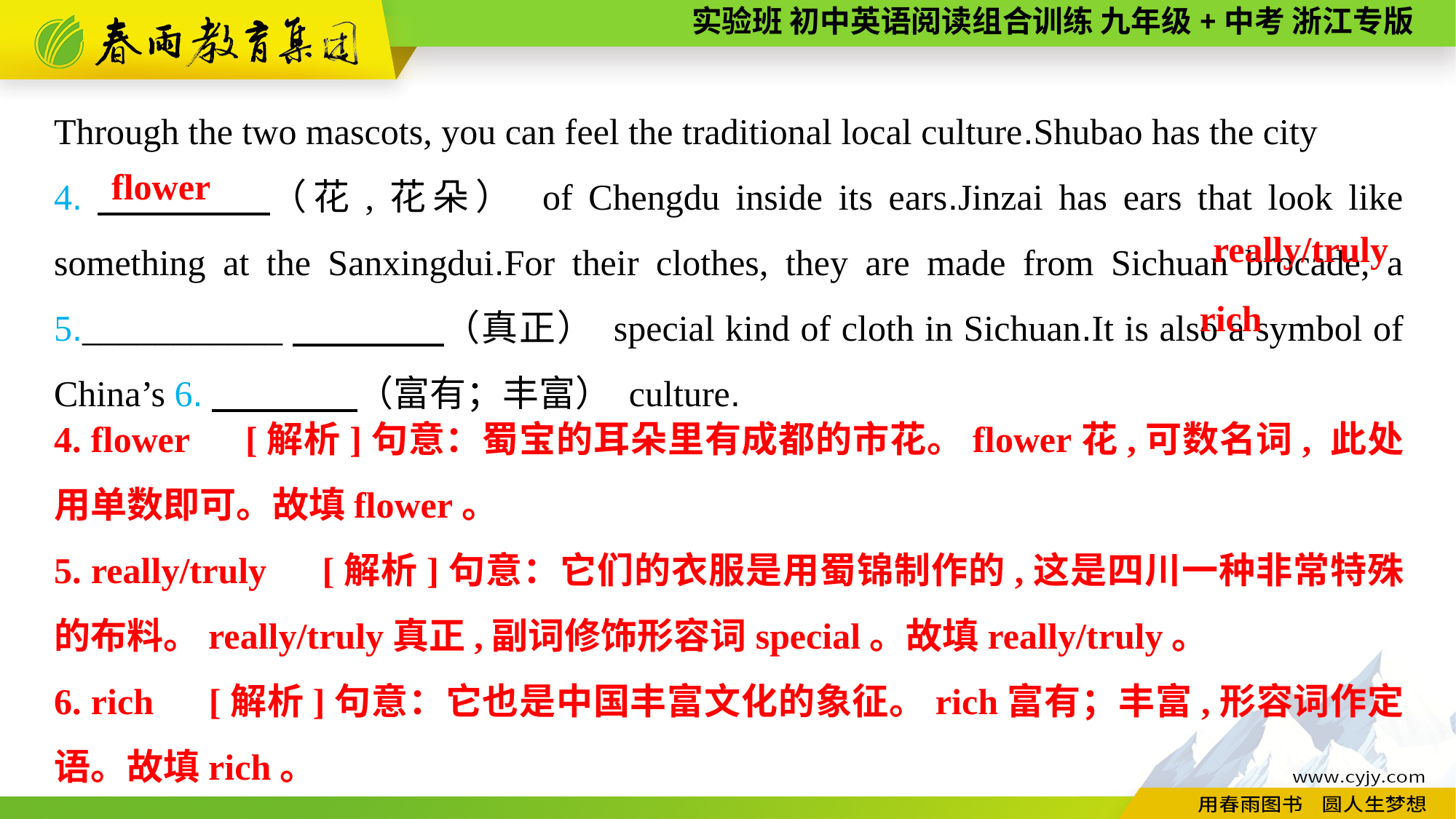

Through the two mascots, you can feel the traditional local culture.Shubao has the city
4.　　　　（花,花朵） of Chengdu inside its ears.Jinzai has ears that look like something at the Sanxingdui.For their clothes, they are made from Sichuan brocade, a 5.___________　　　　（真正） special kind of cloth in Sichuan.It is also a symbol of China’s 6.　　　　（富有；丰富） culture.
flower
 really/truly
rich
4. flower　[解析]句意：蜀宝的耳朵里有成都的市花。flower花,可数名词, 此处用单数即可。故填flower。
5. really/truly　[解析]句意：它们的衣服是用蜀锦制作的,这是四川一种非常特殊的布料。really/truly真正,副词修饰形容词special。故填really/truly。
6. rich　[解析]句意：它也是中国丰富文化的象征。rich富有；丰富,形容词作定语。故填rich。